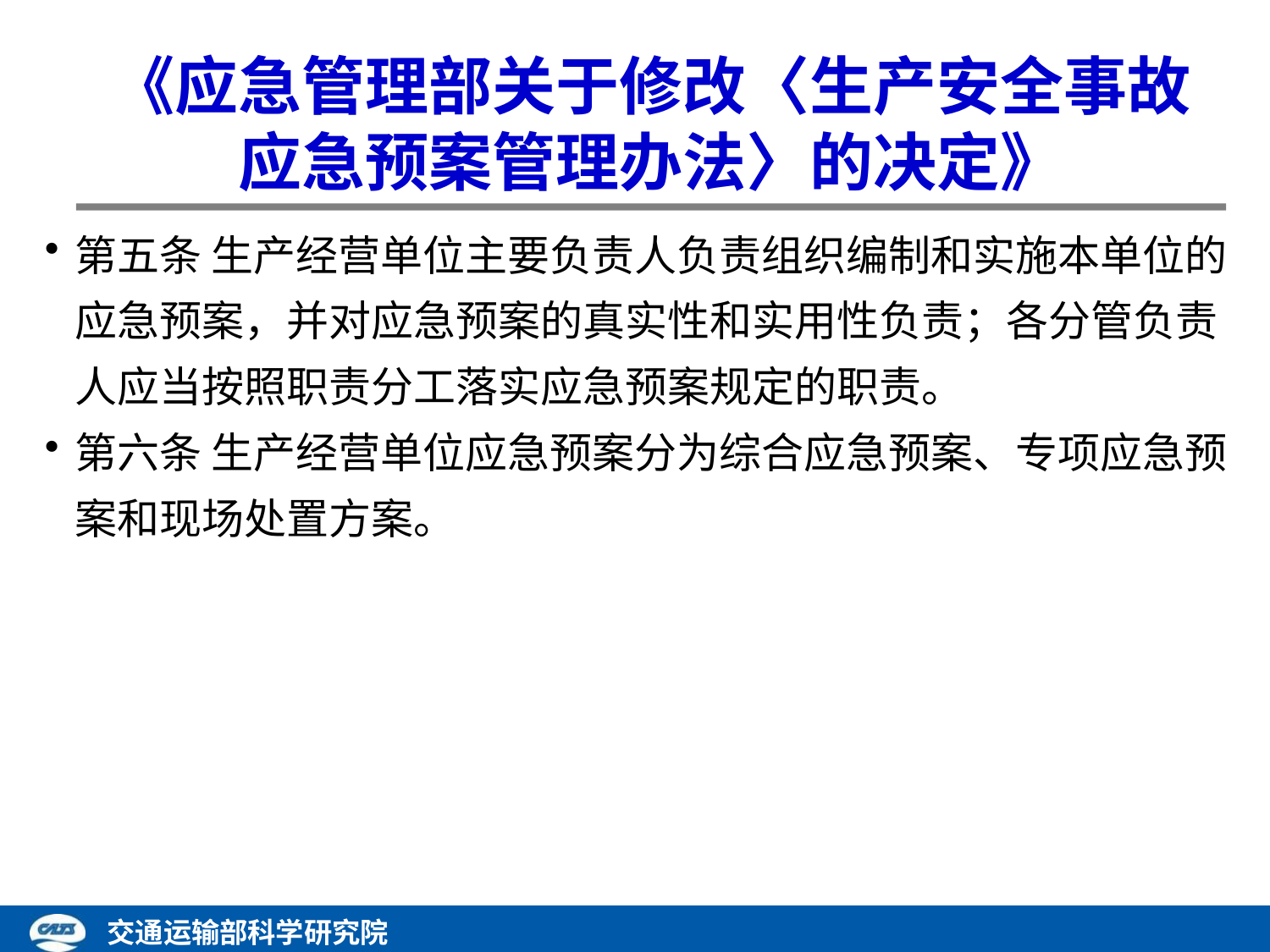

《应急管理部关于修改〈生产安全事故应急预案管理办法〉的决定》

第五条 生产经营单位主要负责人负责组织编制和实施本单位的应急预案，并对应急预案的真实性和实用性负责；各分管负责人应当按照职责分工落实应急预案规定的职责。
第六条 生产经营单位应急预案分为综合应急预案、专项应急预案和现场处置方案。